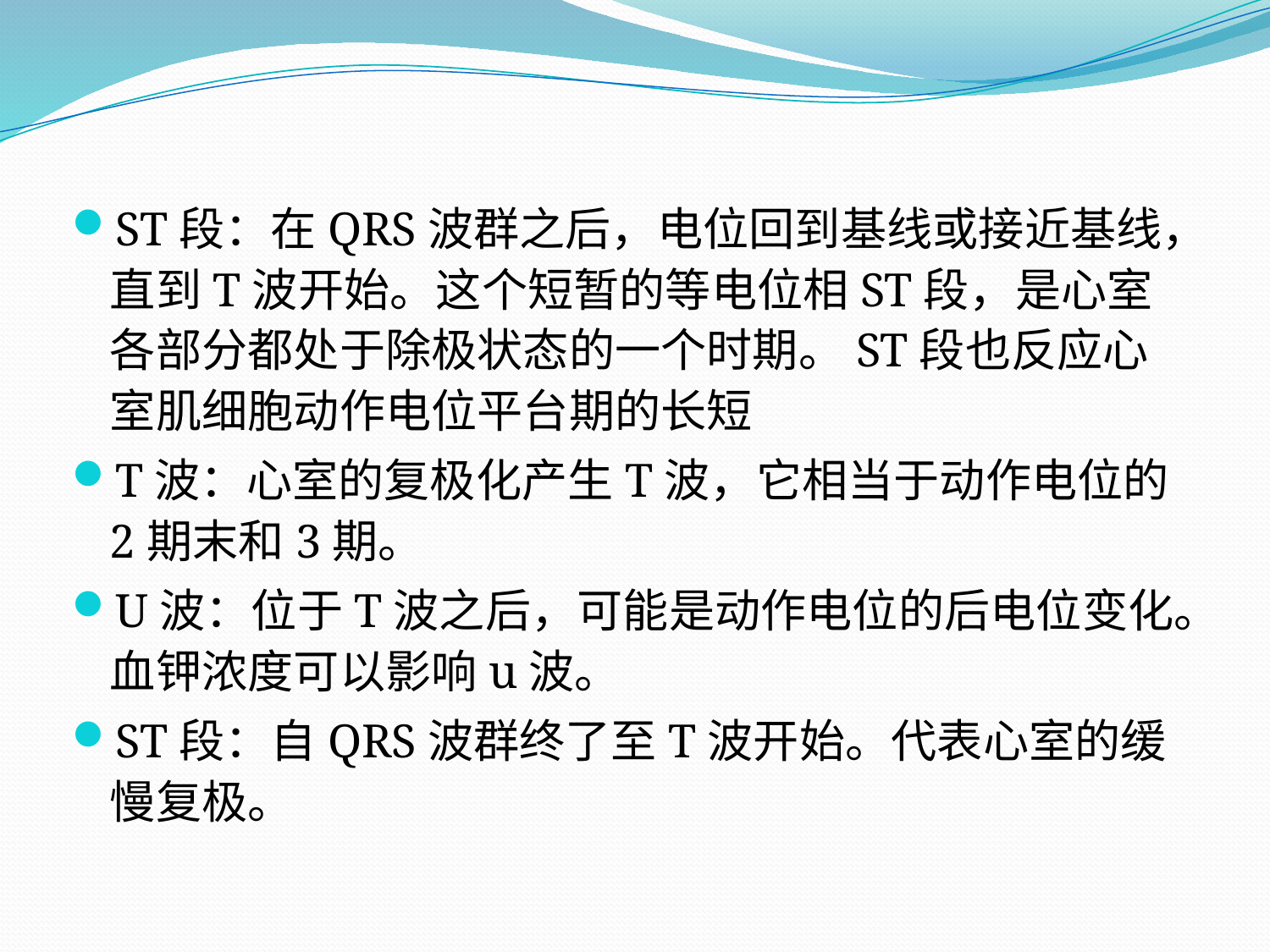

#
ST段：在QRS波群之后，电位回到基线或接近基线，直到T波开始。这个短暂的等电位相ST段，是心室各部分都处于除极状态的一个时期。ST段也反应心室肌细胞动作电位平台期的长短
T波：心室的复极化产生T波，它相当于动作电位的2期末和3期。
U波：位于T波之后，可能是动作电位的后电位变化。血钾浓度可以影响u波。
ST段：自QRS波群终了至T波开始。代表心室的缓慢复极。